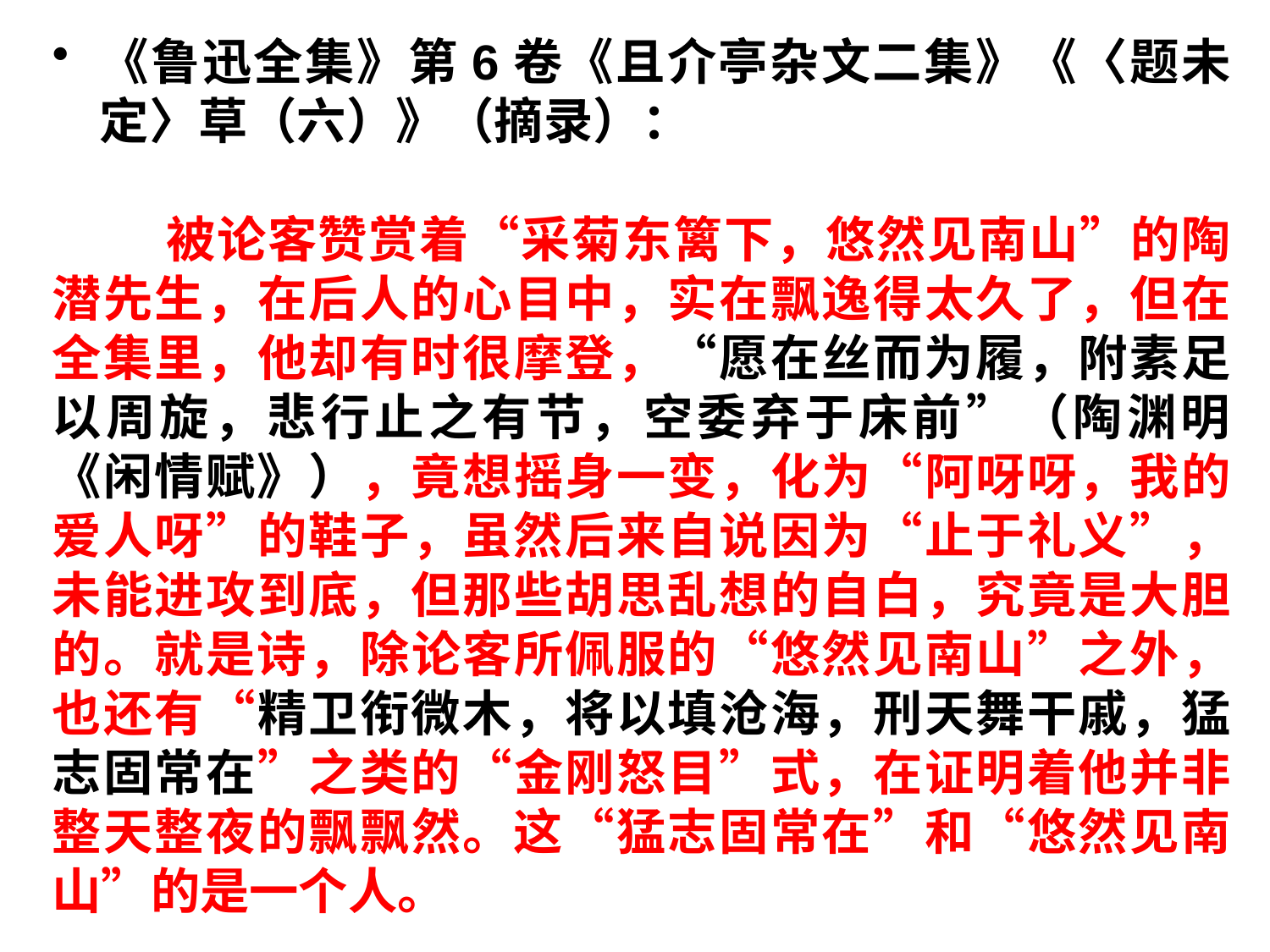

《鲁迅全集》第6卷《且介亭杂文二集》《〈题未定〉草（六）》（摘录）：

     被论客赞赏着“采菊东篱下，悠然见南山”的陶潜先生，在后人的心目中，实在飘逸得太久了，但在全集里，他却有时很摩登，“愿在丝而为履，附素足以周旋，悲行止之有节，空委弃于床前”（陶渊明《闲情赋》），竟想摇身一变，化为“阿呀呀，我的爱人呀”的鞋子，虽然后来自说因为“止于礼义”，未能进攻到底，但那些胡思乱想的自白，究竟是大胆的。就是诗，除论客所佩服的“悠然见南山”之外，也还有“精卫衔微木，将以填沧海，刑天舞干戚，猛志固常在”之类的“金刚怒目”式，在证明着他并非整天整夜的飘飘然。这“猛志固常在”和“悠然见南山”的是一个人。